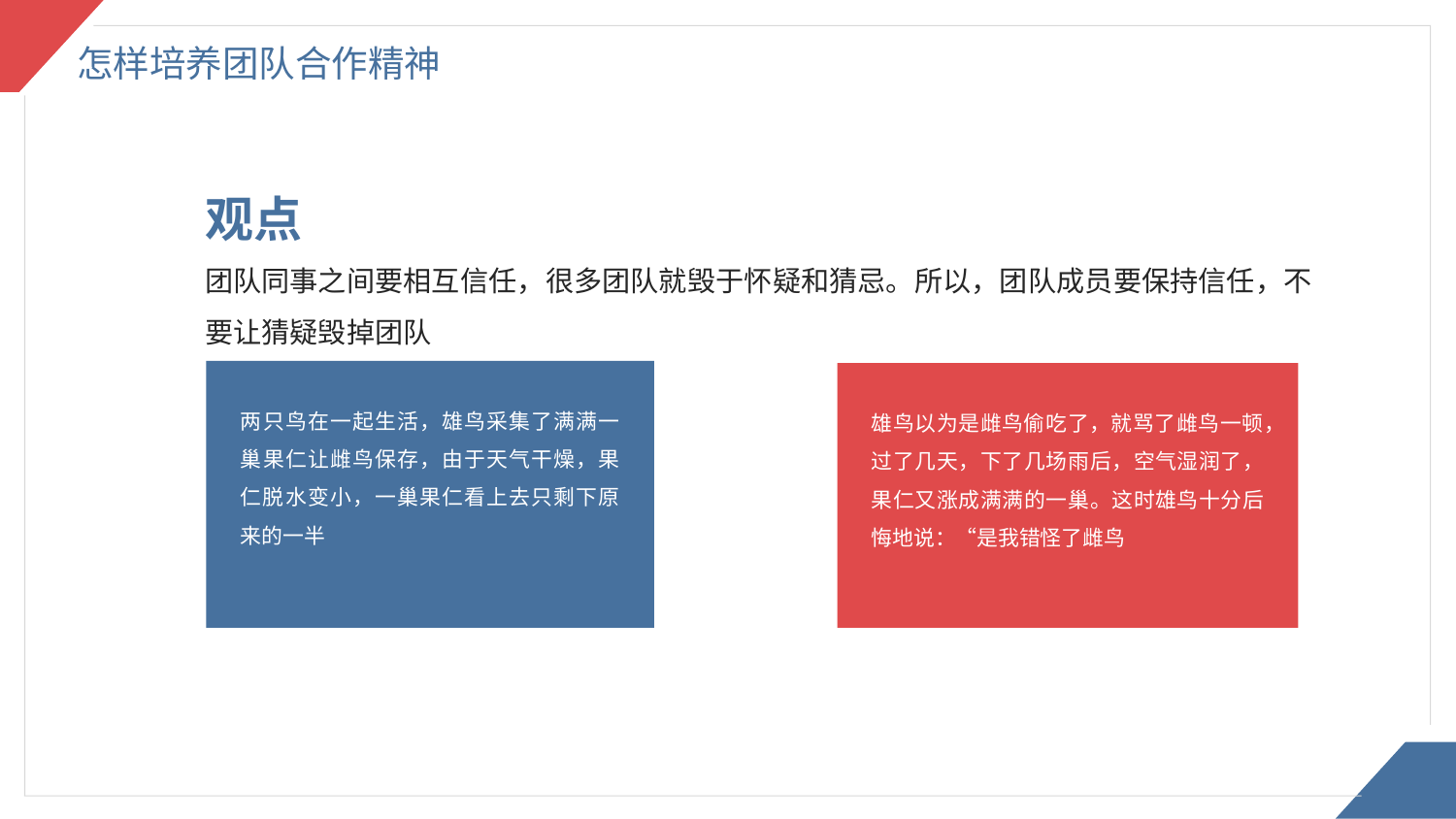

观点
团队同事之间要相互信任，很多团队就毁于怀疑和猜忌。所以，团队成员要保持信任，不要让猜疑毁掉团队
两只鸟在一起生活，雄鸟采集了满满一巢果仁让雌鸟保存，由于天气干燥，果仁脱水变小，一巢果仁看上去只剩下原来的一半
雄鸟以为是雌鸟偷吃了，就骂了雌鸟一顿，过了几天，下了几场雨后，空气湿润了，果仁又涨成满满的一巢。这时雄鸟十分后悔地说：“是我错怪了雌鸟